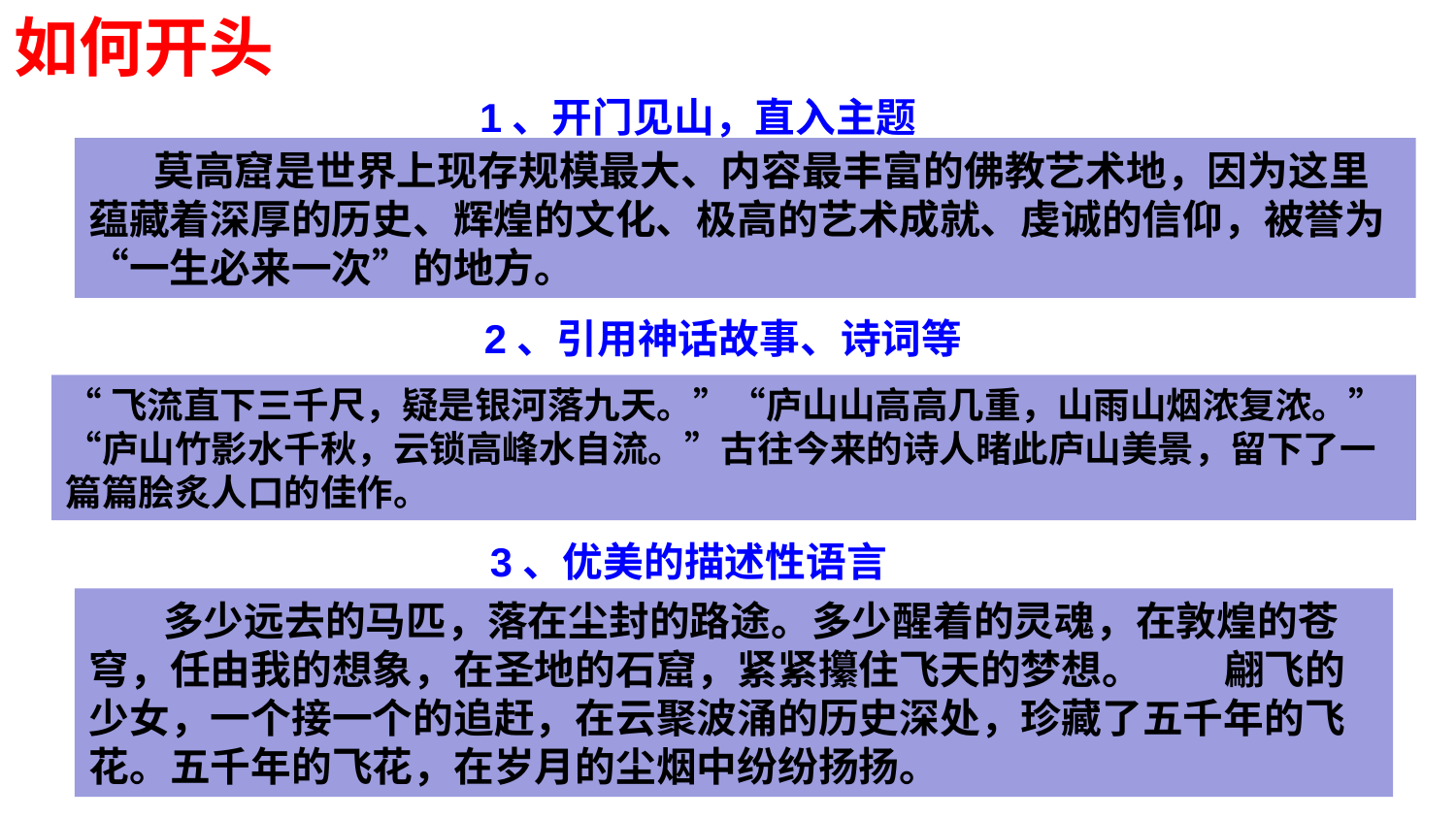

如何开头
1、开门见山，直入主题
      莫高窟是世界上现存规模最大、内容最丰富的佛教艺术地，因为这里蕴藏着深厚的历史、辉煌的文化、极高的艺术成就、虔诚的信仰，被誉为“一生必来一次”的地方。
2、引用神话故事、诗词等
“飞流直下三千尺，疑是银河落九天。”“庐山山高高几重，山雨山烟浓复浓。” “庐山竹影水千秋，云锁高峰水自流。”古往今来的诗人暏此庐山美景，留下了一篇篇脍炙人口的佳作。
3、优美的描述性语言
       多少远去的马匹，落在尘封的路途。多少醒着的灵魂，在敦煌的苍穹，任由我的想象，在圣地的石窟，紧紧攥住飞天的梦想。    翩飞的少女，一个接一个的追赶，在云聚波涌的历史深处，珍藏了五千年的飞花。五千年的飞花，在岁月的尘烟中纷纷扬扬。